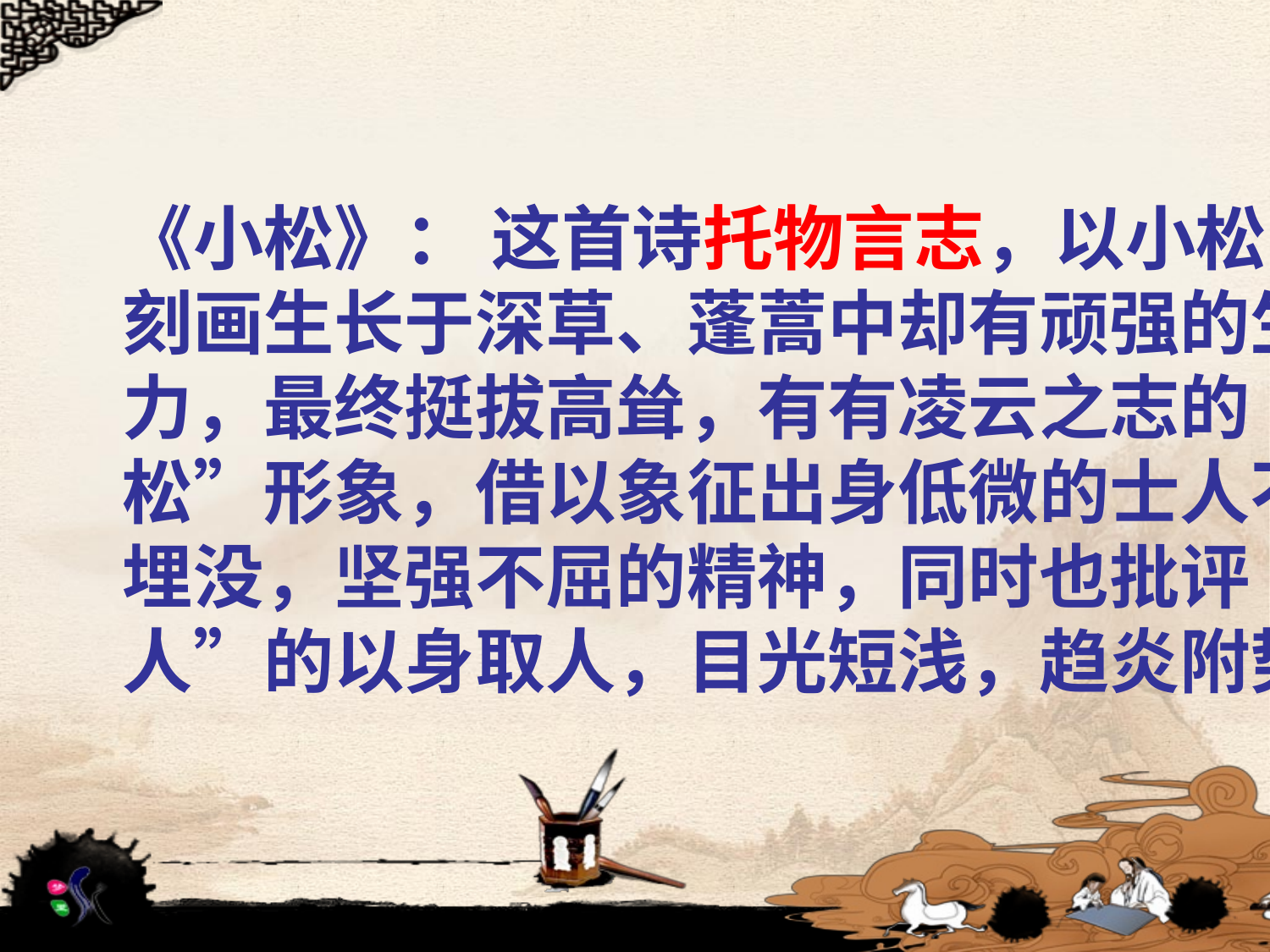

《小松》： 这首诗托物言志，以小松喻人，刻画生长于深草、蓬蒿中却有顽强的生命力，最终挺拔高耸，有有凌云之志的“小松”形象，借以象征出身低微的士人不甘埋没，坚强不屈的精神，同时也批评“时人”的以身取人，目光短浅，趋炎附势。